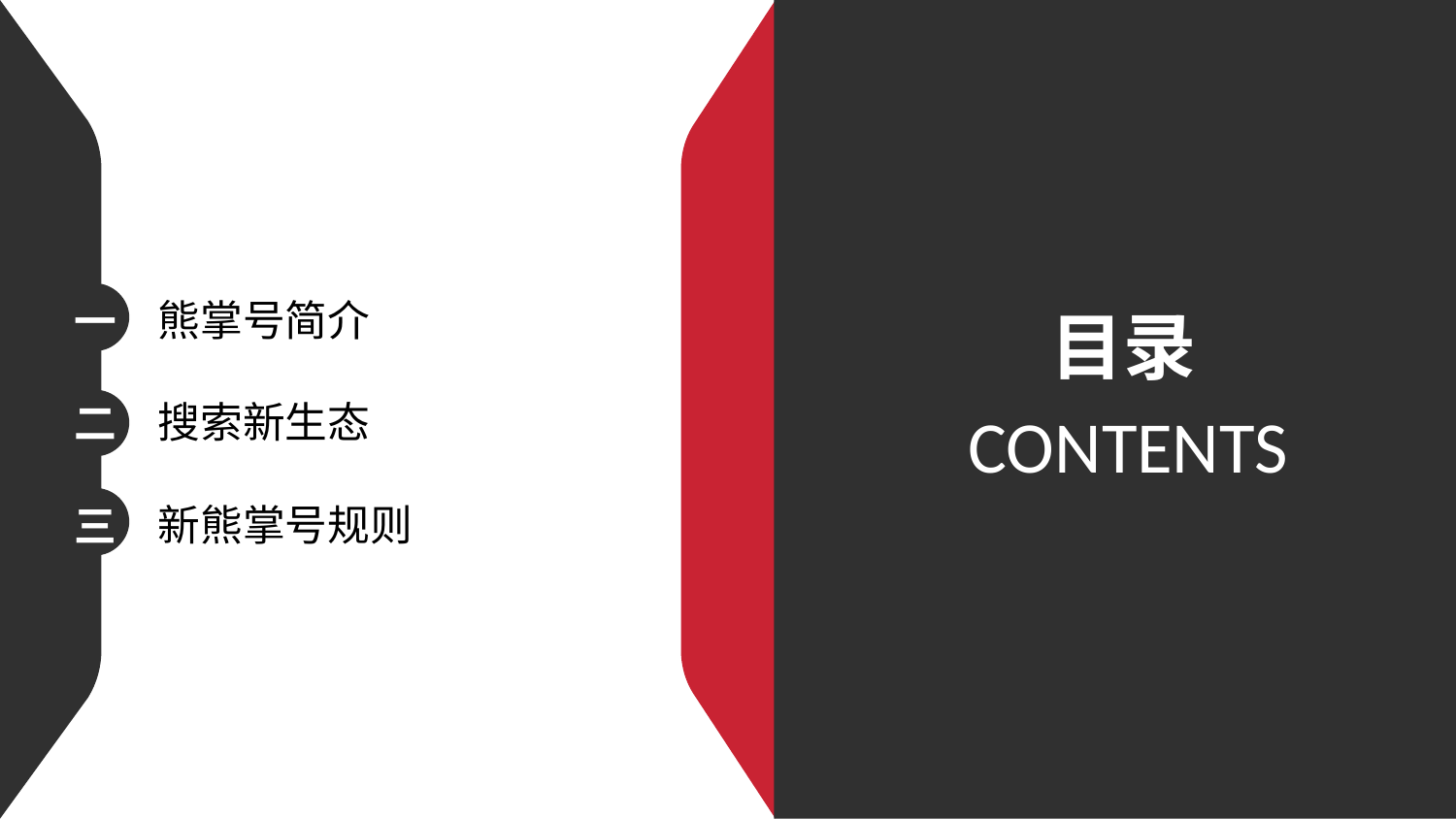

一
熊掌号简介
目录
搜索新生态
二

CONTENTS

三
新熊掌号规则